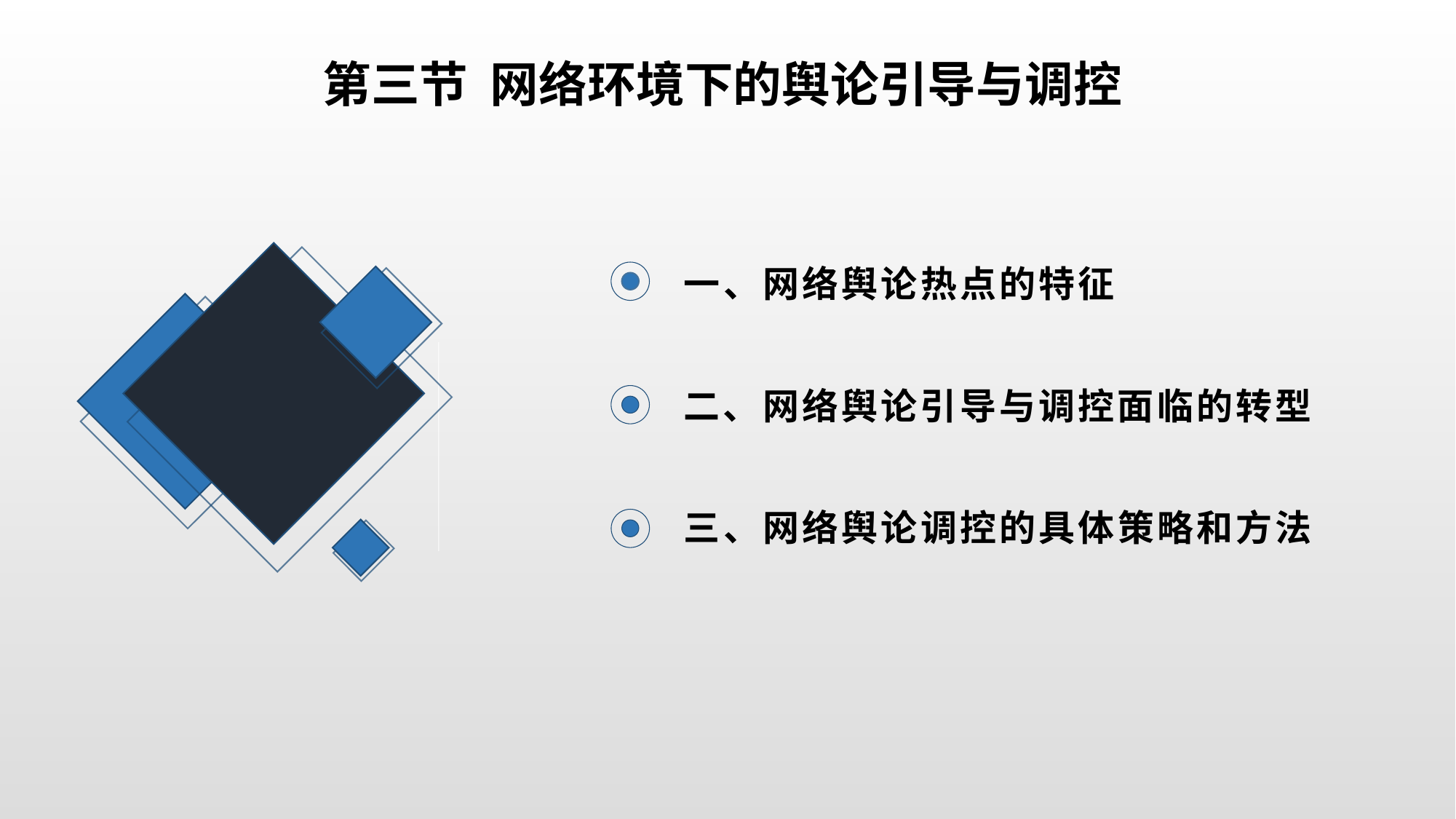

第三节  网络环境下的舆论引导与调控
一、网络舆论热点的特征

二、网络舆论引导与调控面临的转型

三、网络舆论调控的具体策略和方法